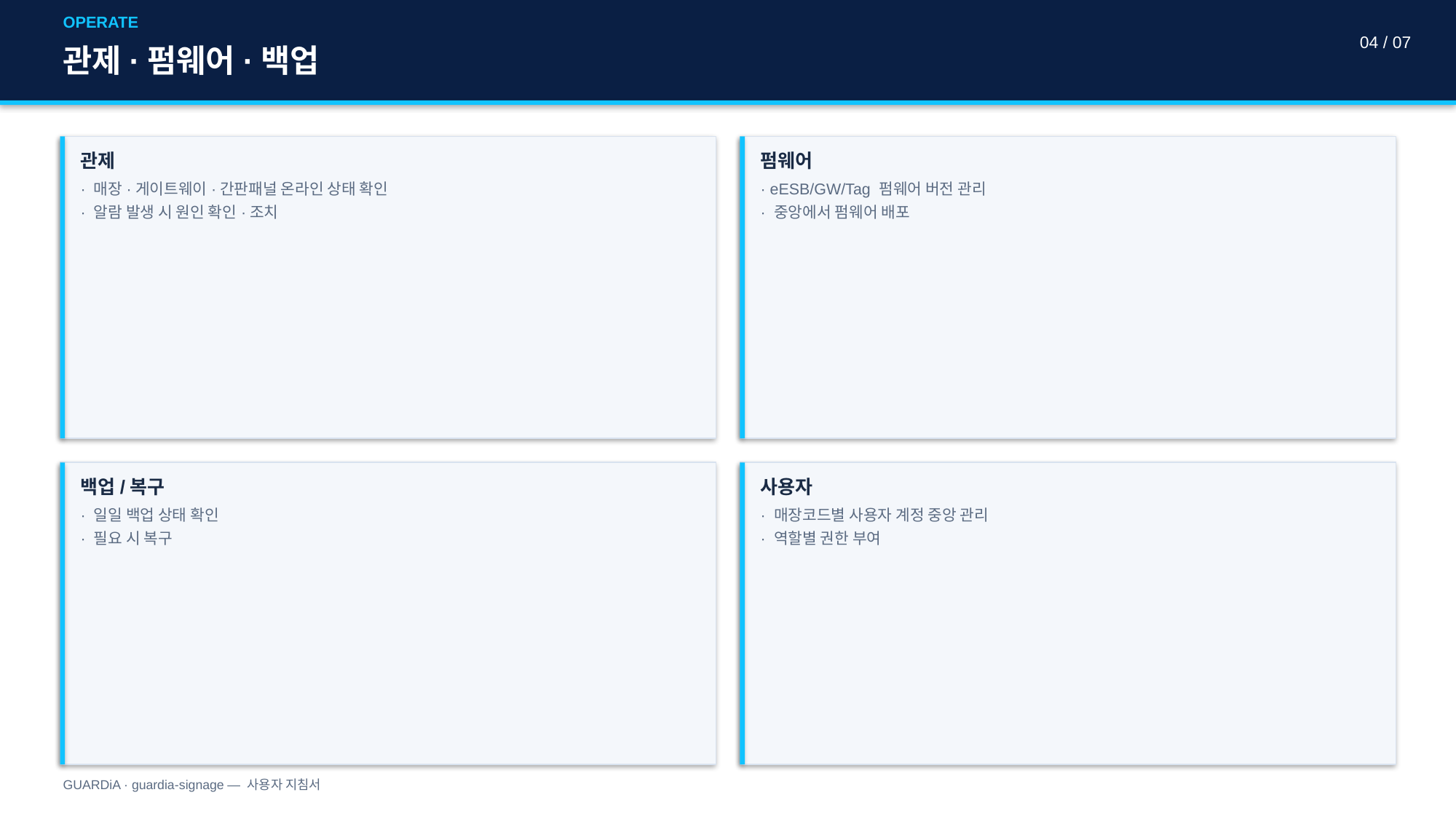

OPERATE
04 / 07
관제·펌웨어·백업

관제
· 매장·게이트웨이·간판패널 온라인 상태 확인
· 알람 발생 시 원인 확인·조치
펌웨어
· eESB/GW/Tag 펌웨어 버전 관리
· 중앙에서 펌웨어 배포

백업/복구
· 일일 백업 상태 확인
· 필요 시 복구
사용자
· 매장코드별 사용자 계정 중앙 관리
· 역할별 권한 부여
GUARDiA · guardia-signage — 사용자 지침서